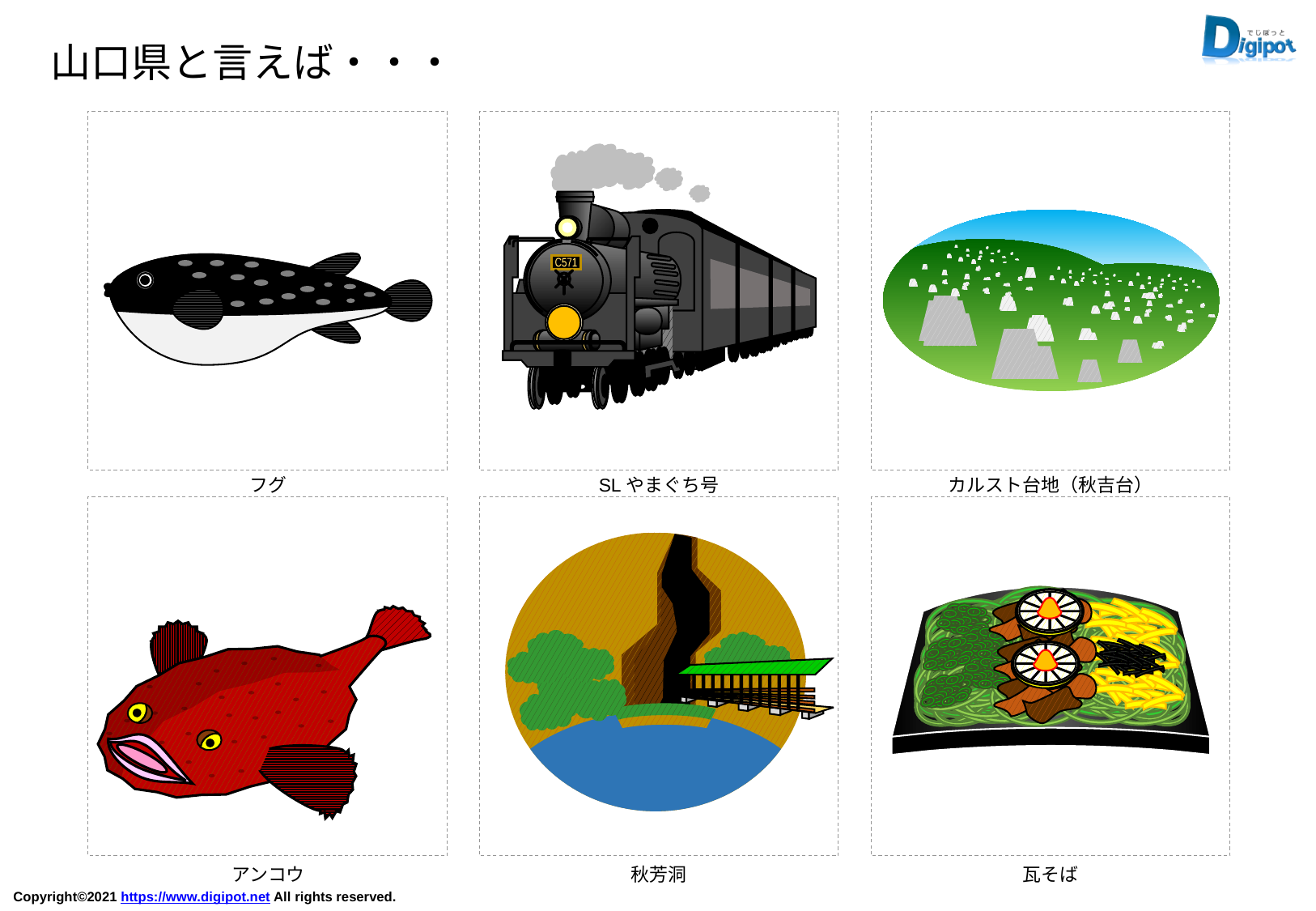

山口県と言えば・・・

C571

フグ
SLやまぐち号
カルスト台地（秋吉台）

アンコウ
秋芳洞
瓦そば